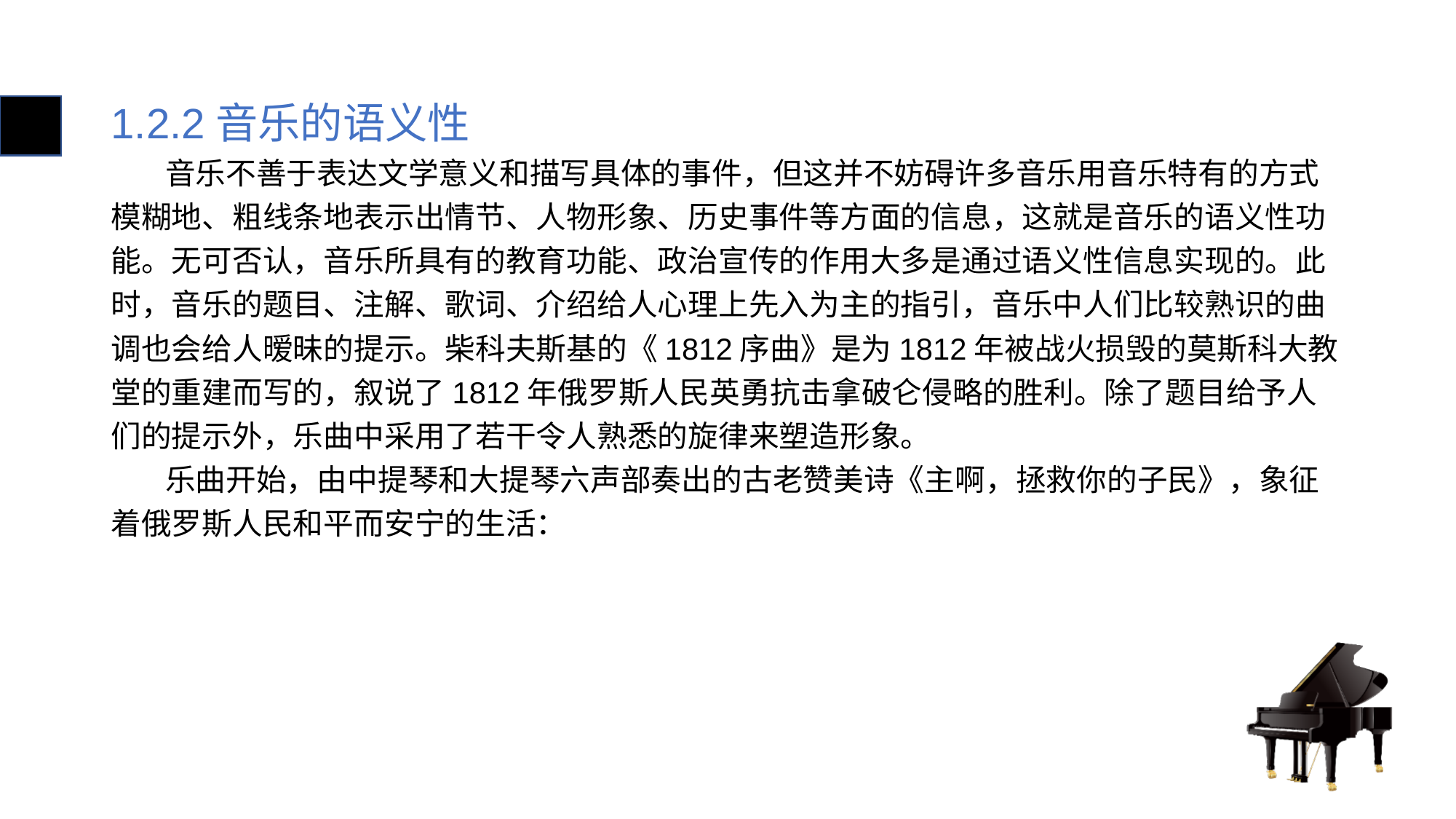

# 1.2.2音乐的语义性
       音乐不善于表达文学意义和描写具体的事件，但这并不妨碍许多音乐用音乐特有的方式模糊地、粗线条地表示出情节、人物形象、历史事件等方面的信息，这就是音乐的语义性功能。无可否认，音乐所具有的教育功能、政治宣传的作用大多是通过语义性信息实现的。此时，音乐的题目、注解、歌词、介绍给人心理上先入为主的指引，音乐中人们比较熟识的曲调也会给人暧昧的提示。柴科夫斯基的《1812序曲》是为1812年被战火损毁的莫斯科大教堂的重建而写的，叙说了1812年俄罗斯人民英勇抗击拿破仑侵略的胜利。除了题目给予人们的提示外，乐曲中采用了若干令人熟悉的旋律来塑造形象。
       乐曲开始，由中提琴和大提琴六声部奏出的古老赞美诗《主啊，拯救你的子民》，象征着俄罗斯人民和平而安宁的生活：